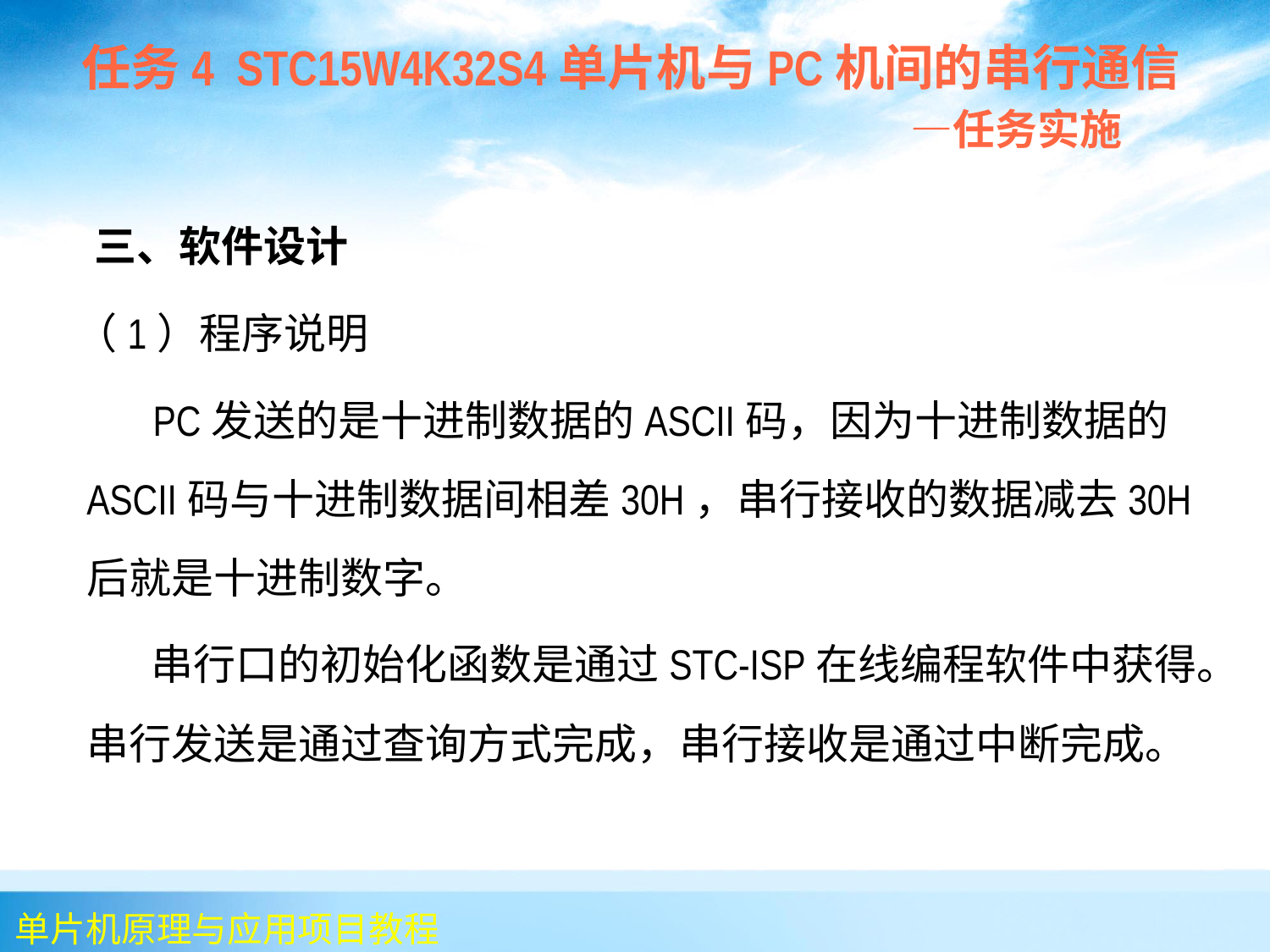

任务4  STC15W4K32S4单片机与PC机间的串行通信
                                                                              —任务实施
    三、软件设计
  （1）程序说明
           PC发送的是十进制数据的ASCII码，因为十进制数据的ASCII码与十进制数据间相差30H，串行接收的数据减去30H后就是十进制数字。
          串行口的初始化函数是通过STC-ISP在线编程软件中获得。串行发送是通过查询方式完成，串行接收是通过中断完成。